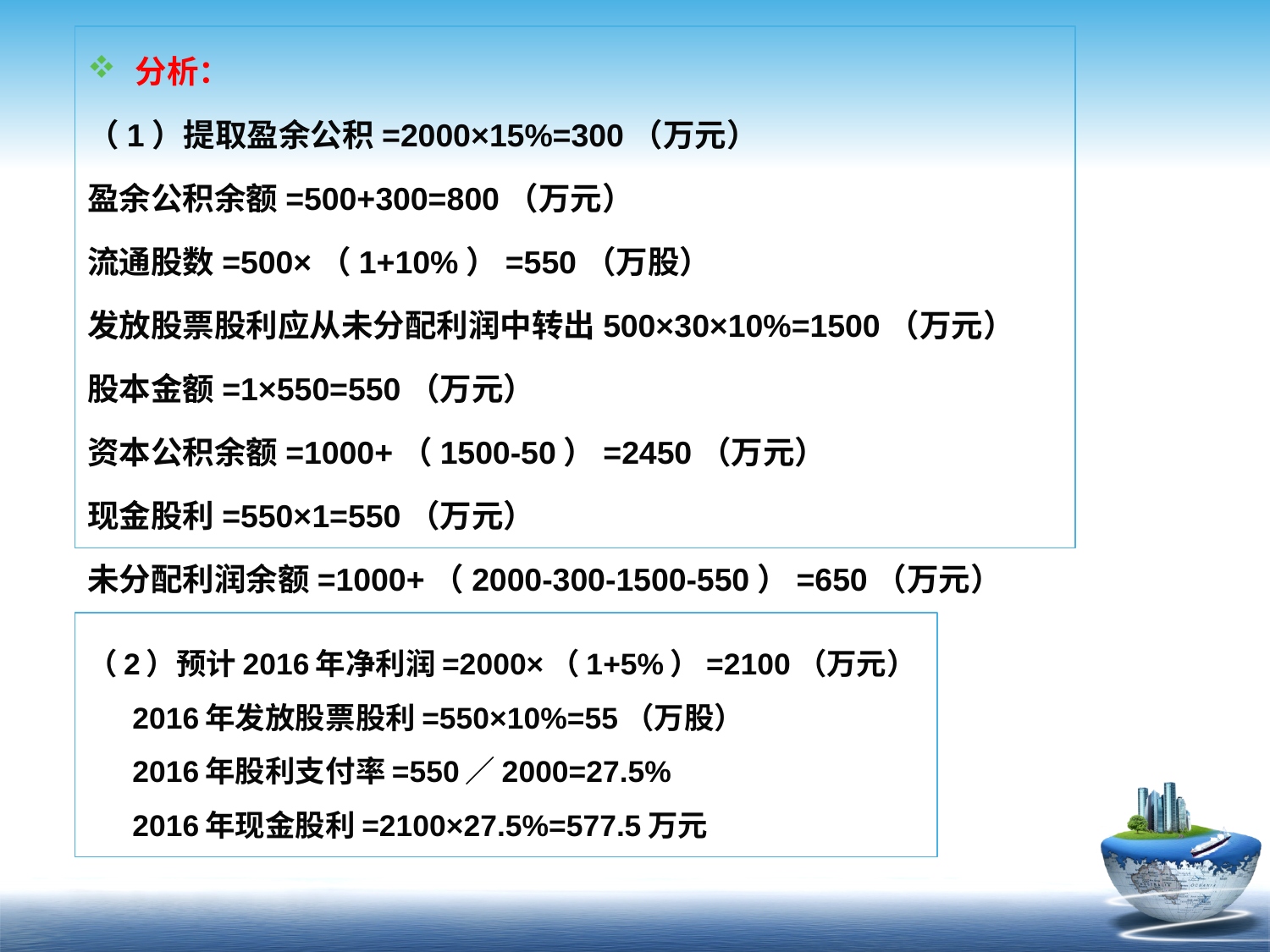

分析：
（1）提取盈余公积=2000×15%=300（万元）
盈余公积余额=500+300=800（万元）
流通股数=500×（1+10%）=550（万股）
发放股票股利应从未分配利润中转出500×30×10%=1500（万元）
股本金额=1×550=550（万元）
资本公积余额=1000+（1500-50）=2450（万元）
现金股利=550×1=550（万元）
未分配利润余额=1000+（2000-300-1500-550）=650（万元）

# （2）预计2016年净利润=2000×（1+5%）=2100（万元） 2016年发放股票股利=550×10%=55（万股） 2016年股利支付率=550／2000=27.5% 2016年现金股利=2100×27.5%=577.5万元